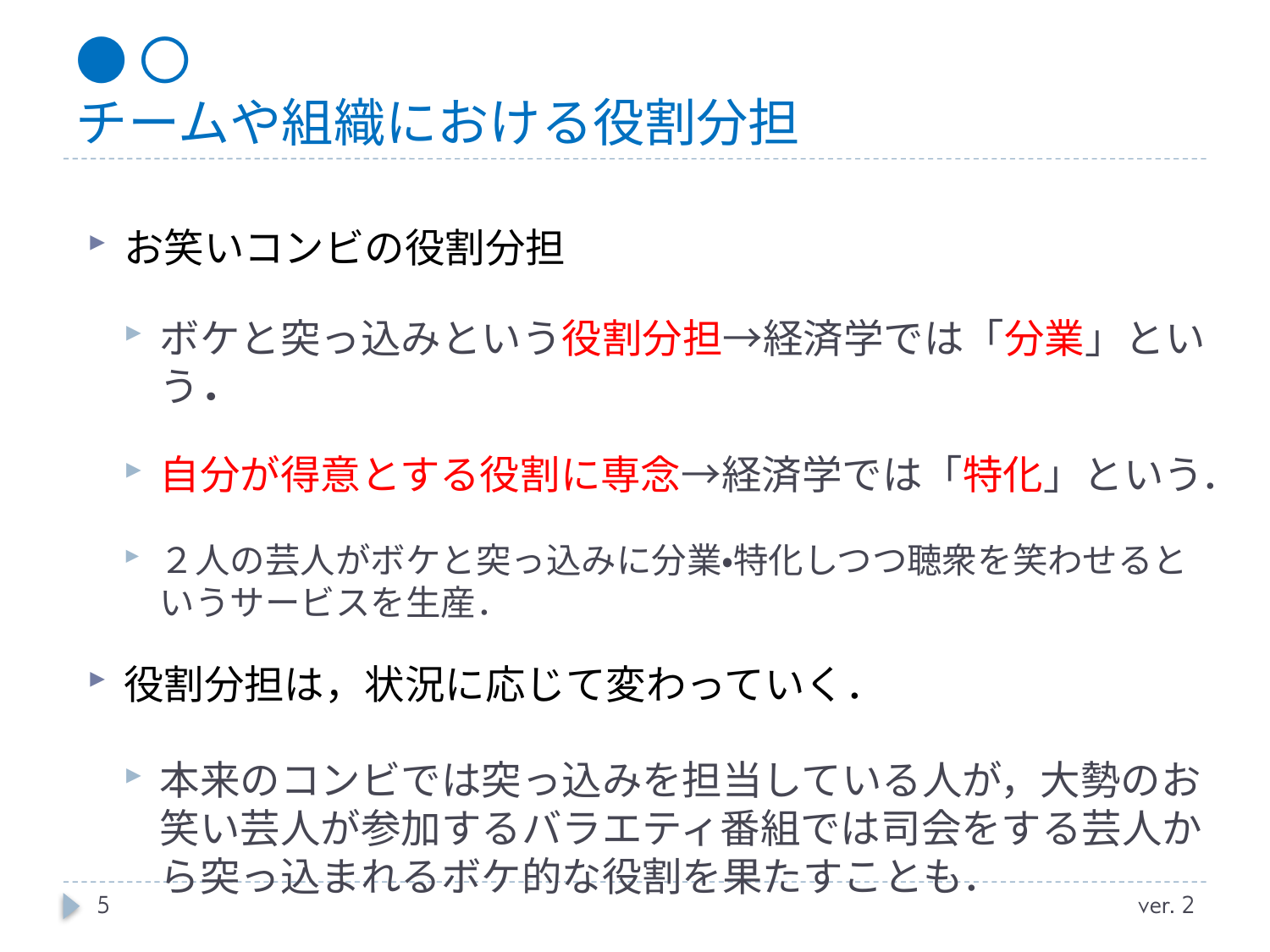

# ●〇 チームや組織における役割分担
お笑いコンビの役割分担

ボケと突っ込みという役割分担→経済学では「分業」という．

自分が得意とする役割に専念→経済学では「特化」という．

２人の芸人がボケと突っ込みに分業・特化しつつ聴衆を笑わせるというサービスを生産．

役割分担は，状況に応じて変わっていく．

本来のコンビでは突っ込みを担当している人が，大勢のお笑い芸人が参加するバラエティ番組では司会をする芸人から突っ込まれるボケ的な役割を果たすことも．

5
ver. 2